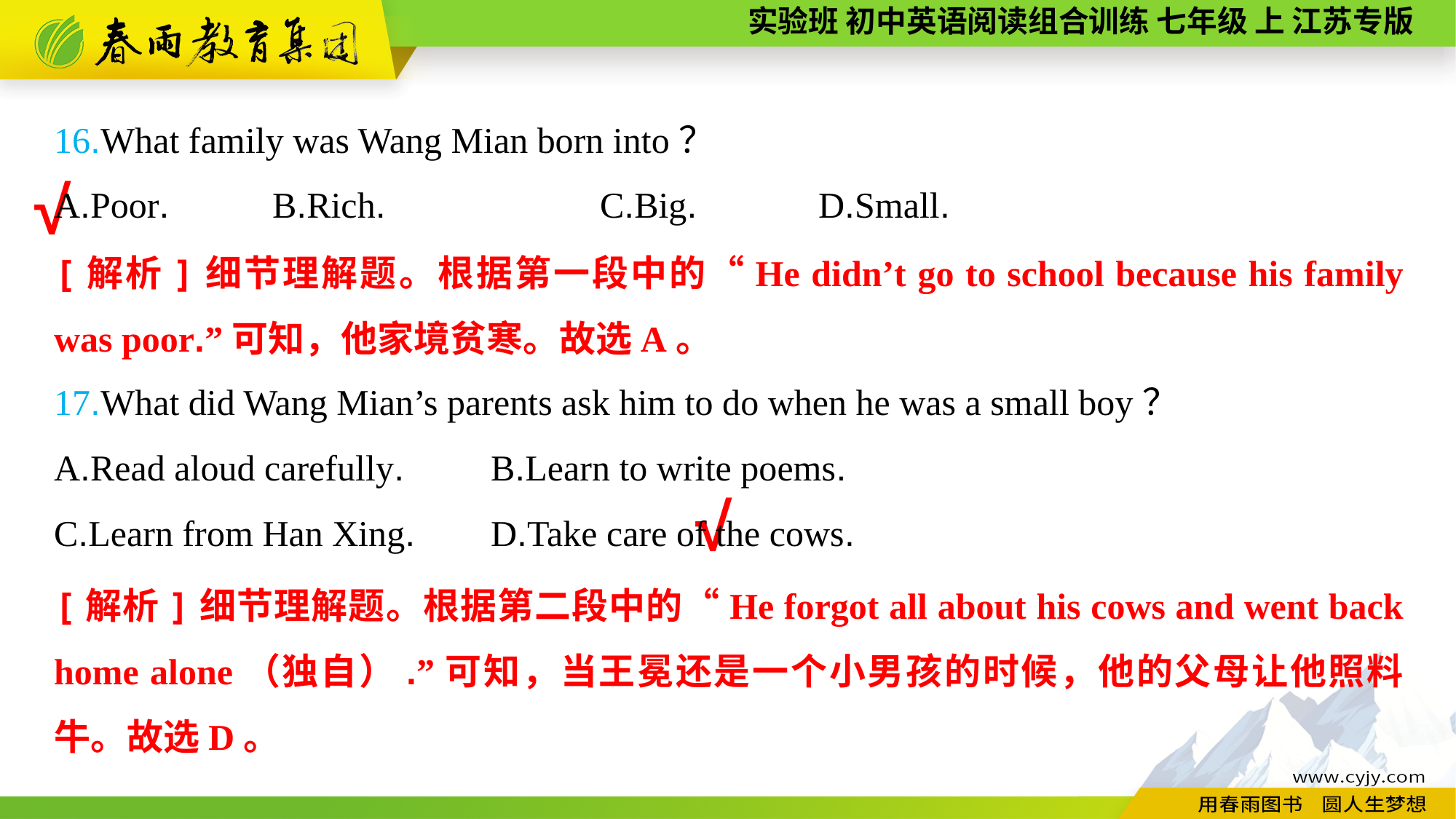

16.What family was Wang Mian born into？
A.Poor.	B.Rich.		C.Big.		D.Small.

17.What did Wang Mian’s parents ask him to do when he was a small boy？
A.Read aloud carefully.	B.Learn to write poems.
C.Learn from Han Xing.	D.Take care of the cows.
√
[解析]细节理解题。根据第一段中的“He didn’t go to school because his family was poor.”可知，他家境贫寒。故选A。
√
[解析]细节理解题。根据第二段中的“He forgot all about his cows and went back home alone（独自）.”可知，当王冕还是一个小男孩的时候，他的父母让他照料牛。故选D。